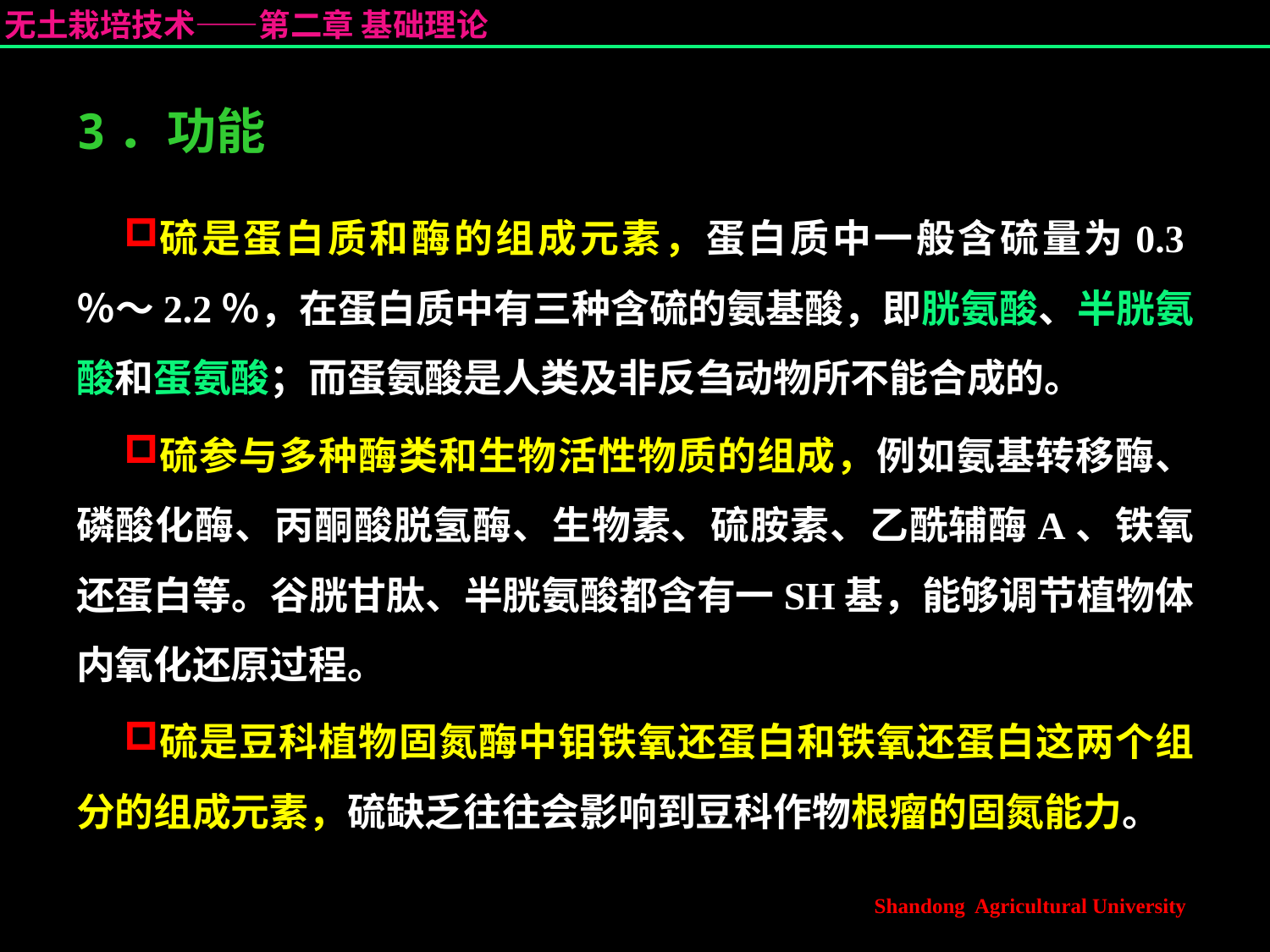

# 3．功能
硫是蛋白质和酶的组成元素，蛋白质中一般含硫量为0.3％～2.2％，在蛋白质中有三种含硫的氨基酸，即胱氨酸、半胱氨酸和蛋氨酸；而蛋氨酸是人类及非反刍动物所不能合成的。
硫参与多种酶类和生物活性物质的组成，例如氨基转移酶、磷酸化酶、丙酮酸脱氢酶、生物素、硫胺素、乙酰辅酶A、铁氧还蛋白等。谷胱甘肽、半胱氨酸都含有一SH基，能够调节植物体内氧化还原过程。
硫是豆科植物固氮酶中钼铁氧还蛋白和铁氧还蛋白这两个组分的组成元素，硫缺乏往往会影响到豆科作物根瘤的固氮能力。